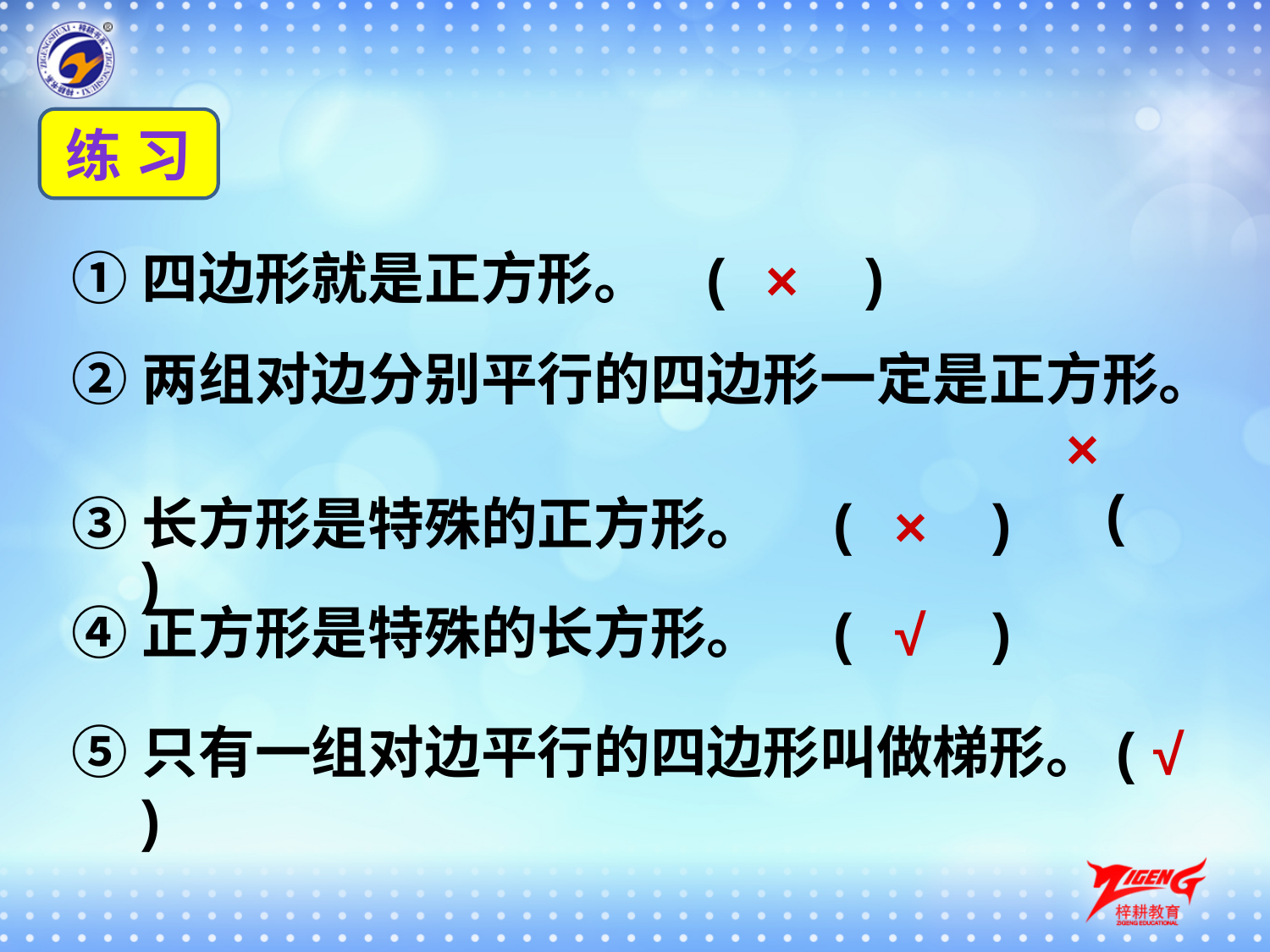

练 习
①四边形就是正方形。	(　　)
×
②两组对边分别平行的四边形一定是正方形。
                                                                  (　　)
×
③长方形是特殊的正方形。	(　　)
×
④正方形是特殊的长方形。	(　　)
√
⑤只有一组对边平行的四边形叫做梯形。(　　)
√